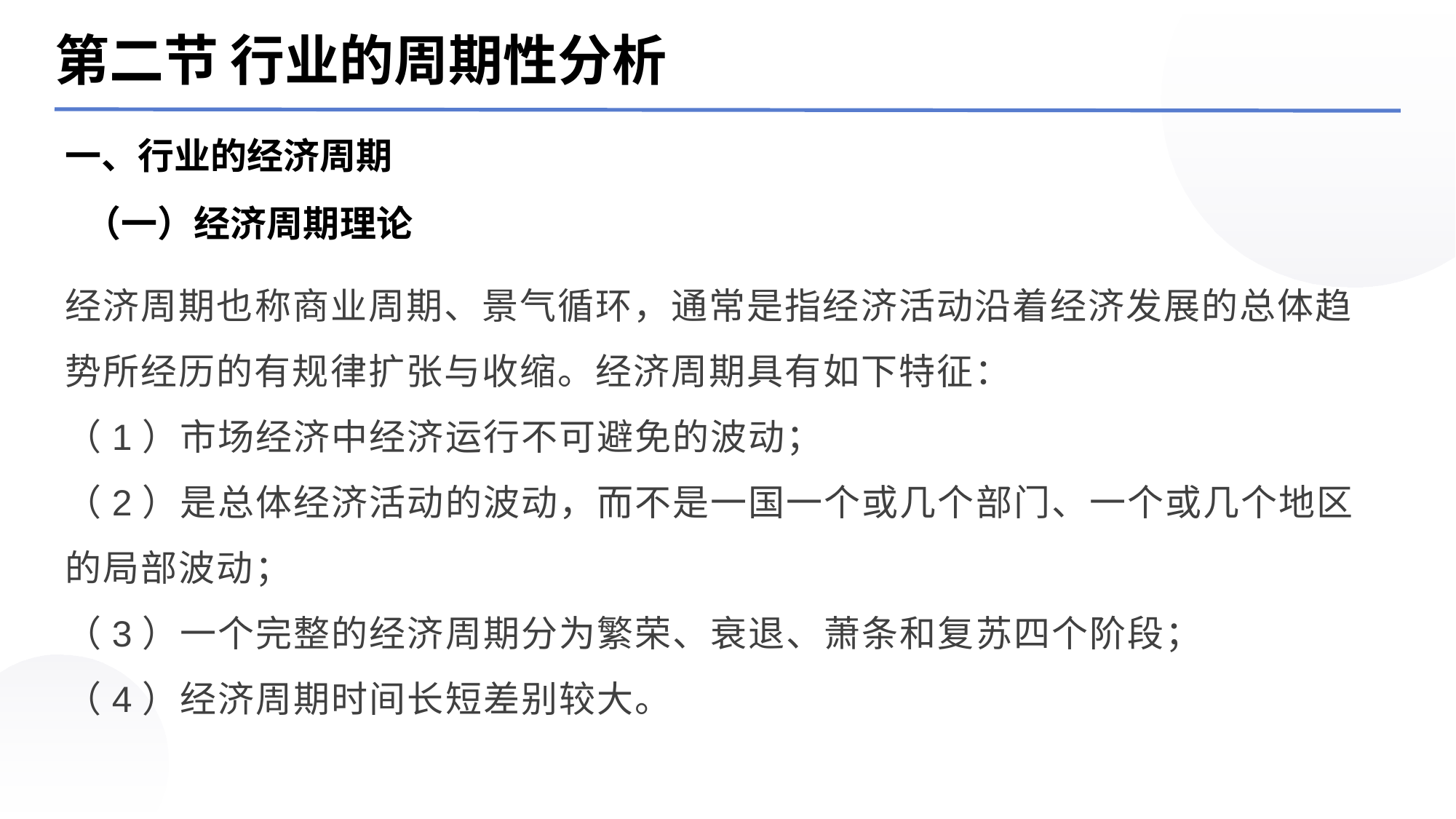

第二节 行业的周期性分析
一、行业的经济周期
（一）经济周期理论
经济周期也称商业周期、景气循环，通常是指经济活动沿着经济发展的总体趋势所经历的有规律扩张与收缩。经济周期具有如下特征：
（1）市场经济中经济运行不可避免的波动；
（2）是总体经济活动的波动，而不是一国一个或几个部门、一个或几个地区的局部波动；
（3）一个完整的经济周期分为繁荣、衰退、萧条和复苏四个阶段；
（4）经济周期时间长短差别较大。